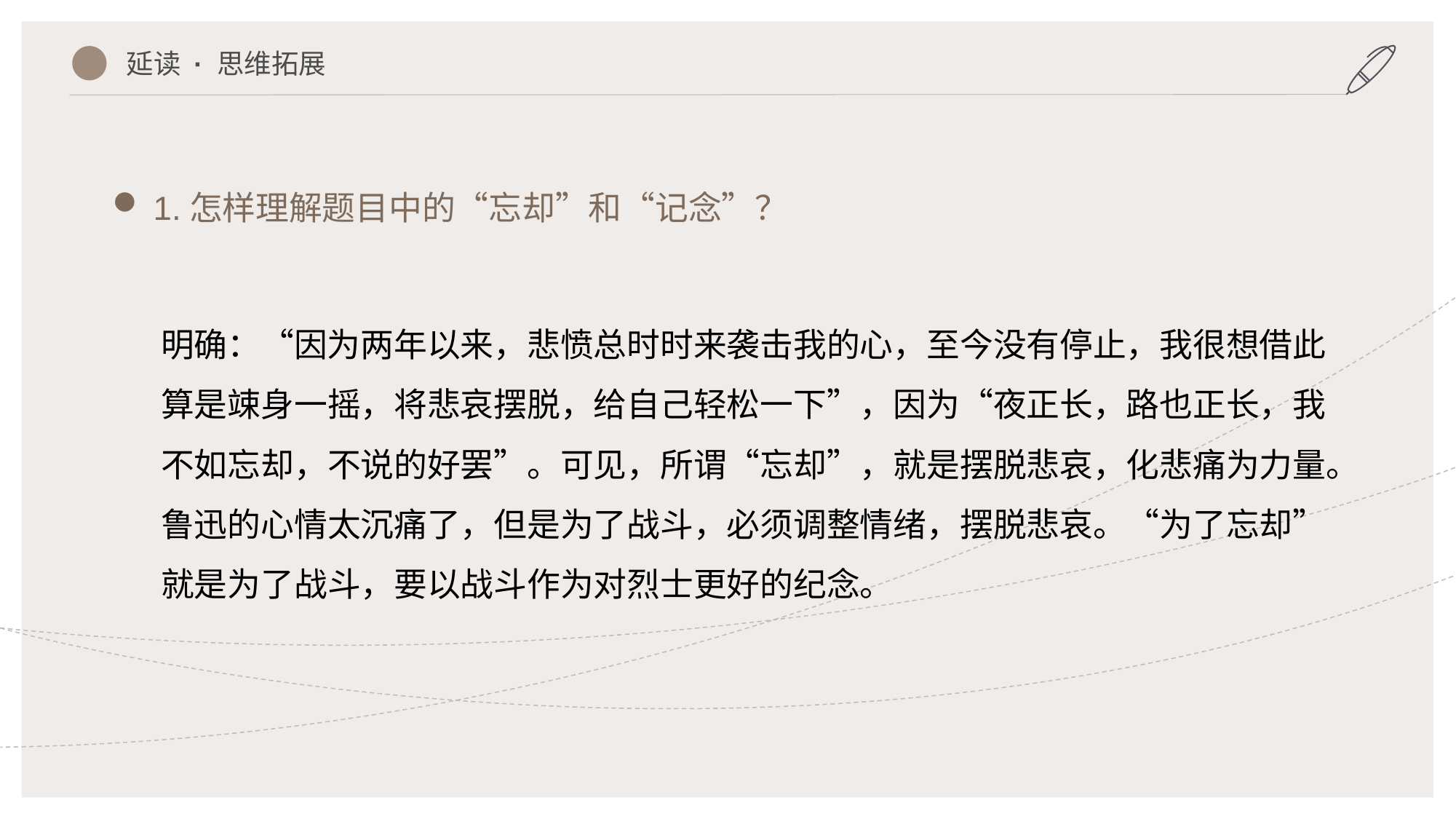

延读 · 思维拓展

1.怎样理解题目中的“忘却”和“记念”？

明确：“因为两年以来，悲愤总时时来袭击我的心，至今没有停止，我很想借此算是竦身一摇，将悲哀摆脱，给自己轻松一下”，因为“夜正长，路也正长，我不如忘却，不说的好罢”。可见，所谓“忘却”，就是摆脱悲哀，化悲痛为力量。鲁迅的心情太沉痛了，但是为了战斗，必须调整情绪，摆脱悲哀。“为了忘却”就是为了战斗，要以战斗作为对烈士更好的纪念。